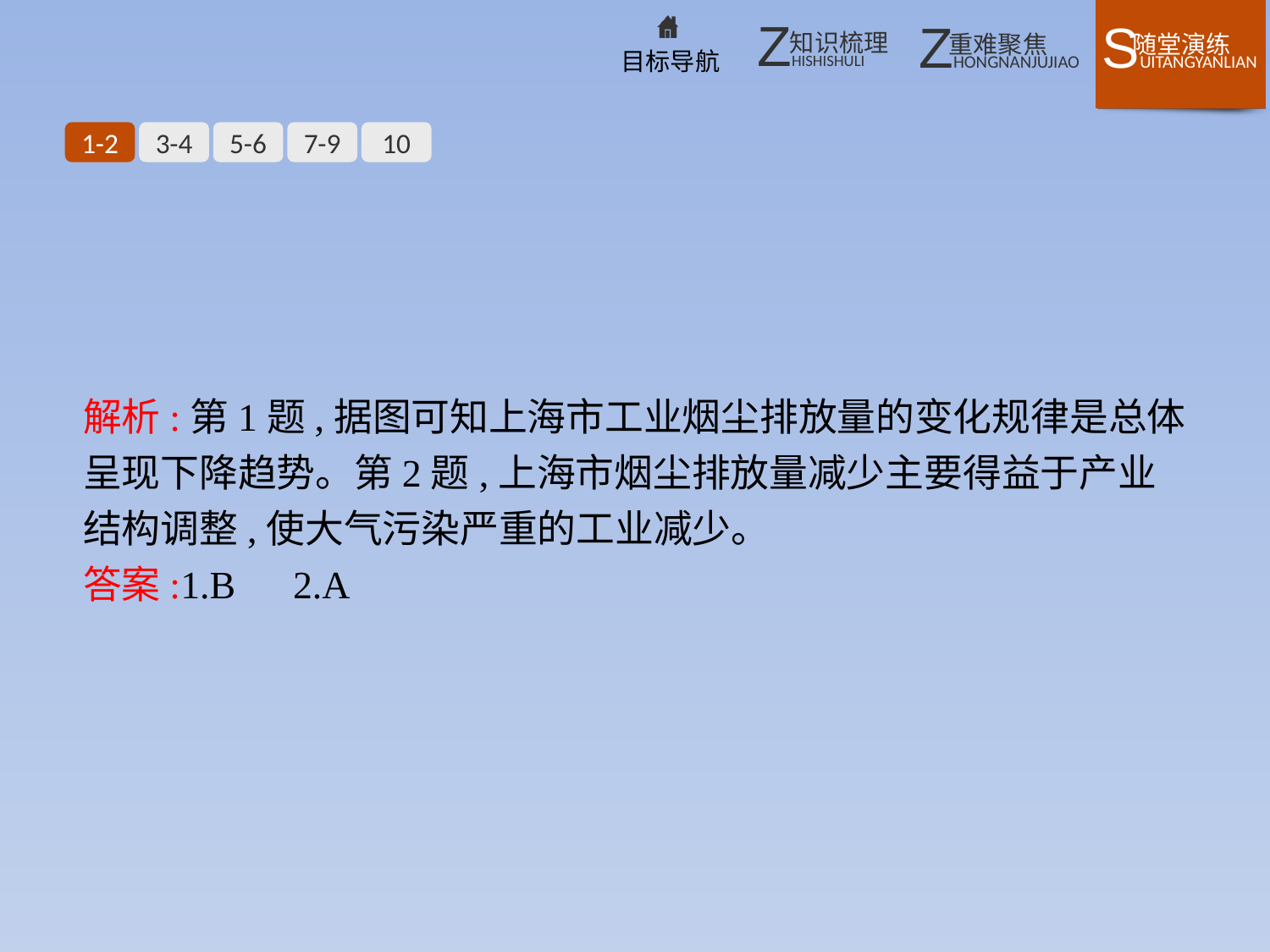

1-2
3-4
5-6
7-9
10
解析:第1题,据图可知上海市工业烟尘排放量的变化规律是总体呈现下降趋势。第2题,上海市烟尘排放量减少主要得益于产业结构调整,使大气污染严重的工业减少。
答案:1.B　2.A